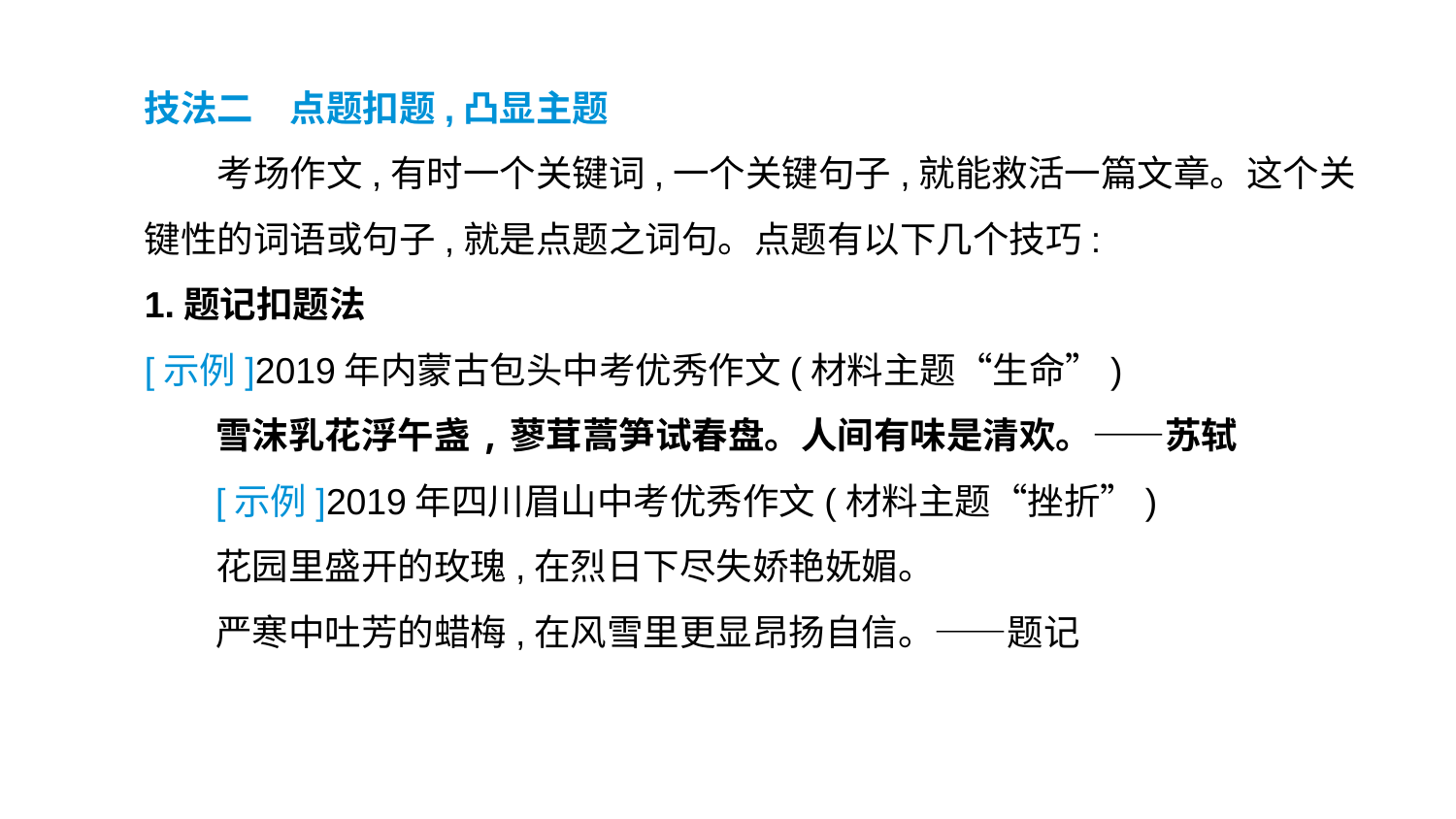

技法二　点题扣题,凸显主题
　　考场作文,有时一个关键词,一个关键句子,就能救活一篇文章。这个关键性的词语或句子,就是点题之词句。点题有以下几个技巧:
1.题记扣题法
[示例]2019年内蒙古包头中考优秀作文(材料主题“生命”)
雪沫乳花浮午盏,蓼茸蒿笋试春盘。人间有味是清欢。——苏轼
[示例]2019年四川眉山中考优秀作文(材料主题“挫折”)
花园里盛开的玫瑰,在烈日下尽失娇艳妩媚。
严寒中吐芳的蜡梅,在风雪里更显昂扬自信。——题记